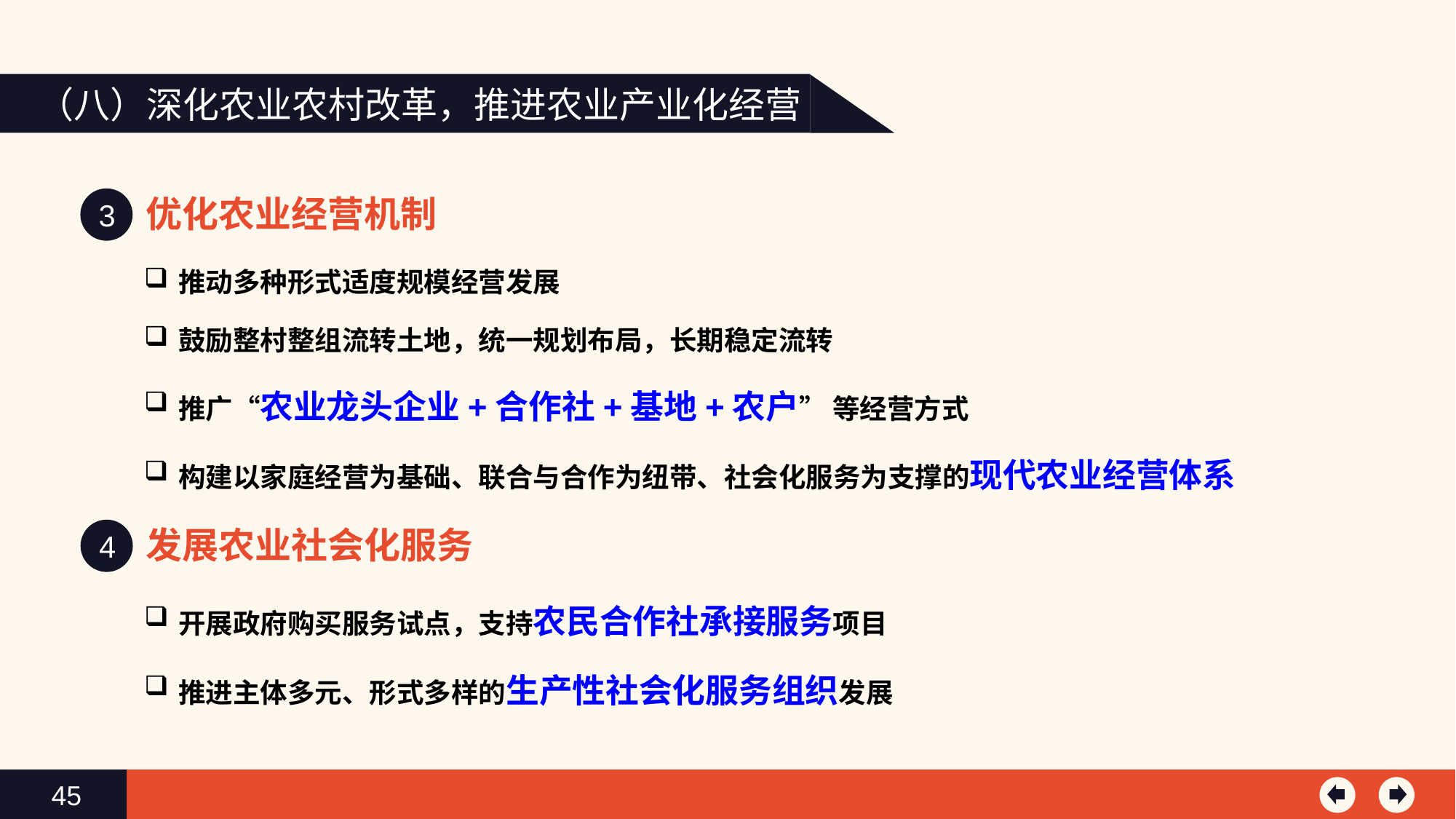

（八）深化农业农村改革，推进农业产业化经营
优化农业经营机制
3
推动多种形式适度规模经营发展
鼓励整村整组流转土地，统一规划布局，长期稳定流转
推广“农业龙头企业+合作社+基地+农户” 等经营方式
构建以家庭经营为基础、联合与合作为纽带、社会化服务为支撑的现代农业经营体系
发展农业社会化服务
4
开展政府购买服务试点，支持农民合作社承接服务项目
推进主体多元、形式多样的生产性社会化服务组织发展
45